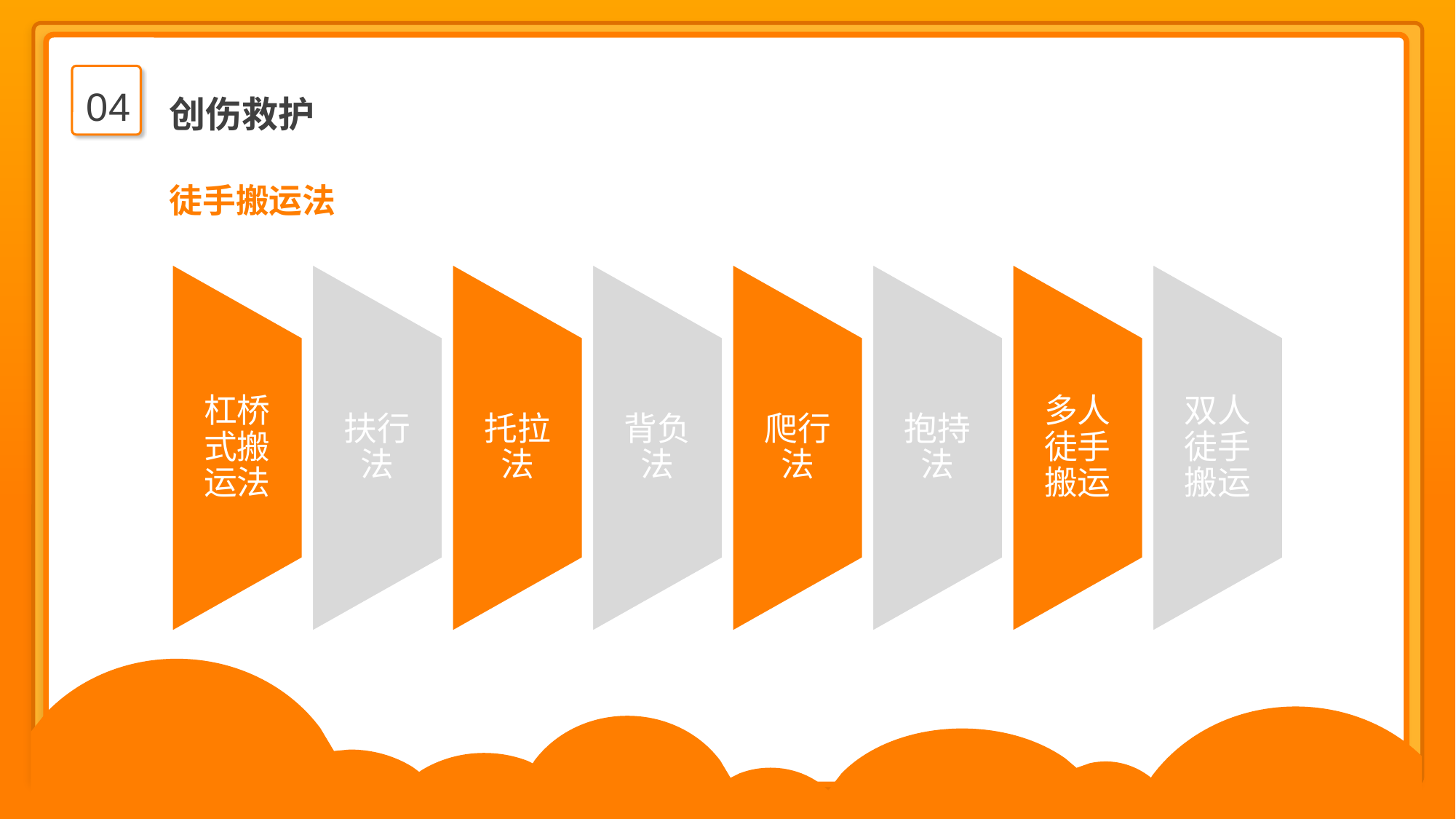

04
创伤救护
徒手搬运法
杠桥式搬运法
扶行法
托拉法
背负法
爬行法
抱持法
多人徒手搬运
双人徒手搬运